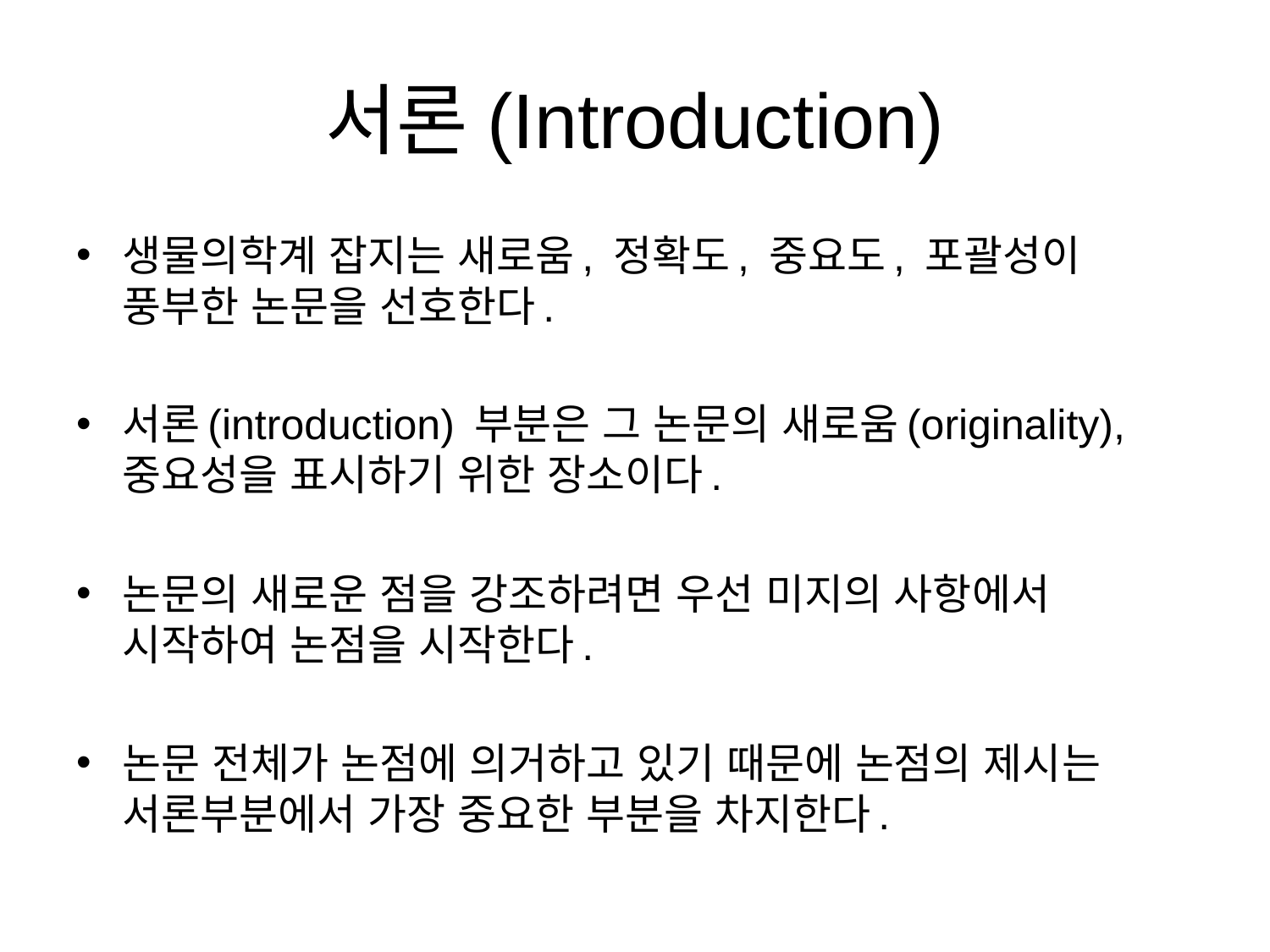

# 서론(Introduction)
생물의학계 잡지는 새로움, 정확도, 중요도, 포괄성이 풍부한 논문을 선호한다.

서론(introduction) 부분은 그 논문의 새로움(originality), 중요성을 표시하기 위한 장소이다.

논문의 새로운 점을 강조하려면 우선 미지의 사항에서 시작하여 논점을 시작한다.

논문 전체가 논점에 의거하고 있기 때문에 논점의 제시는 서론부분에서 가장 중요한 부분을 차지한다.